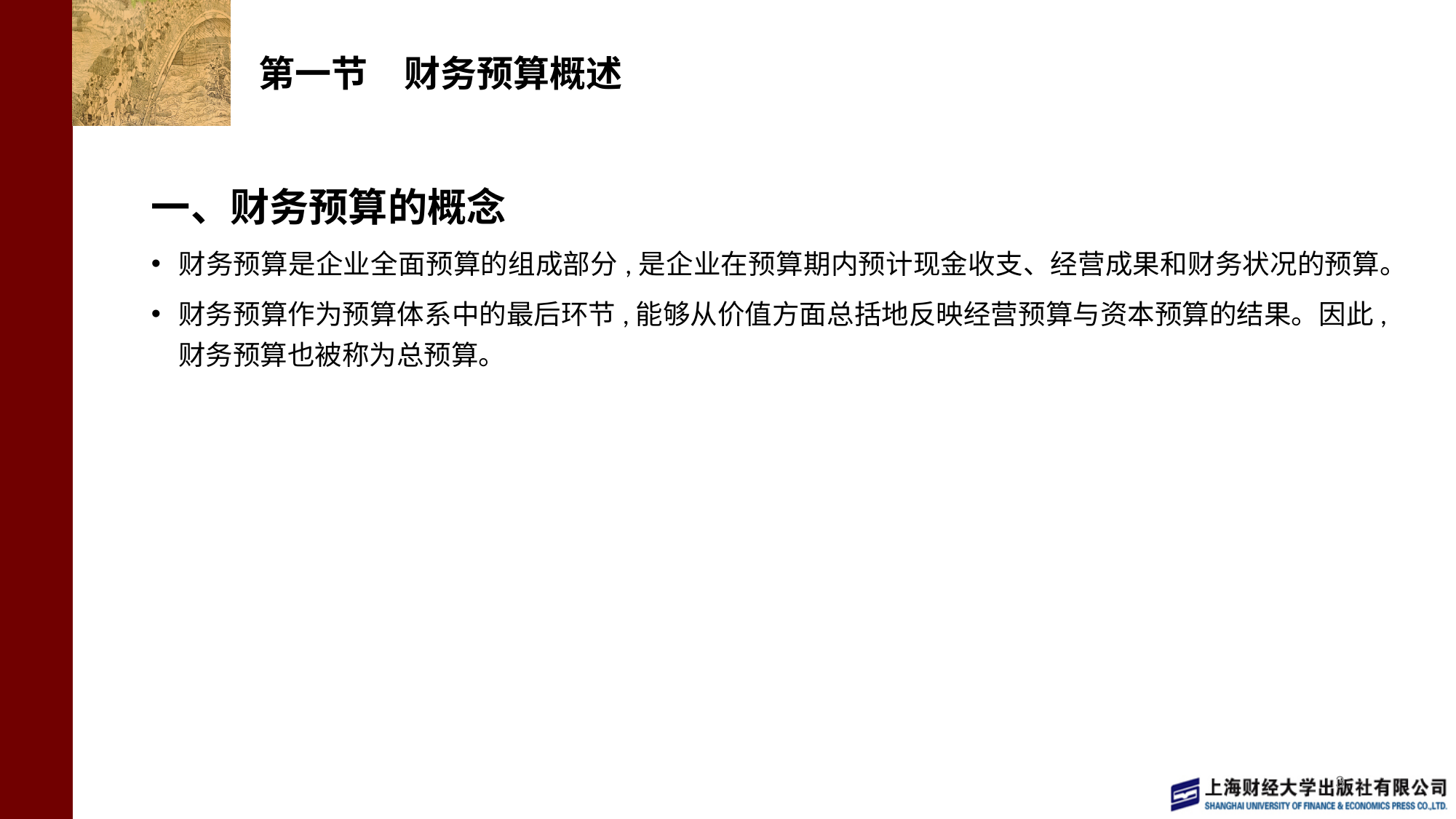

# 第一节　财务预算概述
一、财务预算的概念
财务预算是企业全面预算的组成部分,是企业在预算期内预计现金收支、经营成果和财务状况的预算。
财务预算作为预算体系中的最后环节,能够从价值方面总括地反映经营预算与资本预算的结果。因此,财务预算也被称为总预算。

3